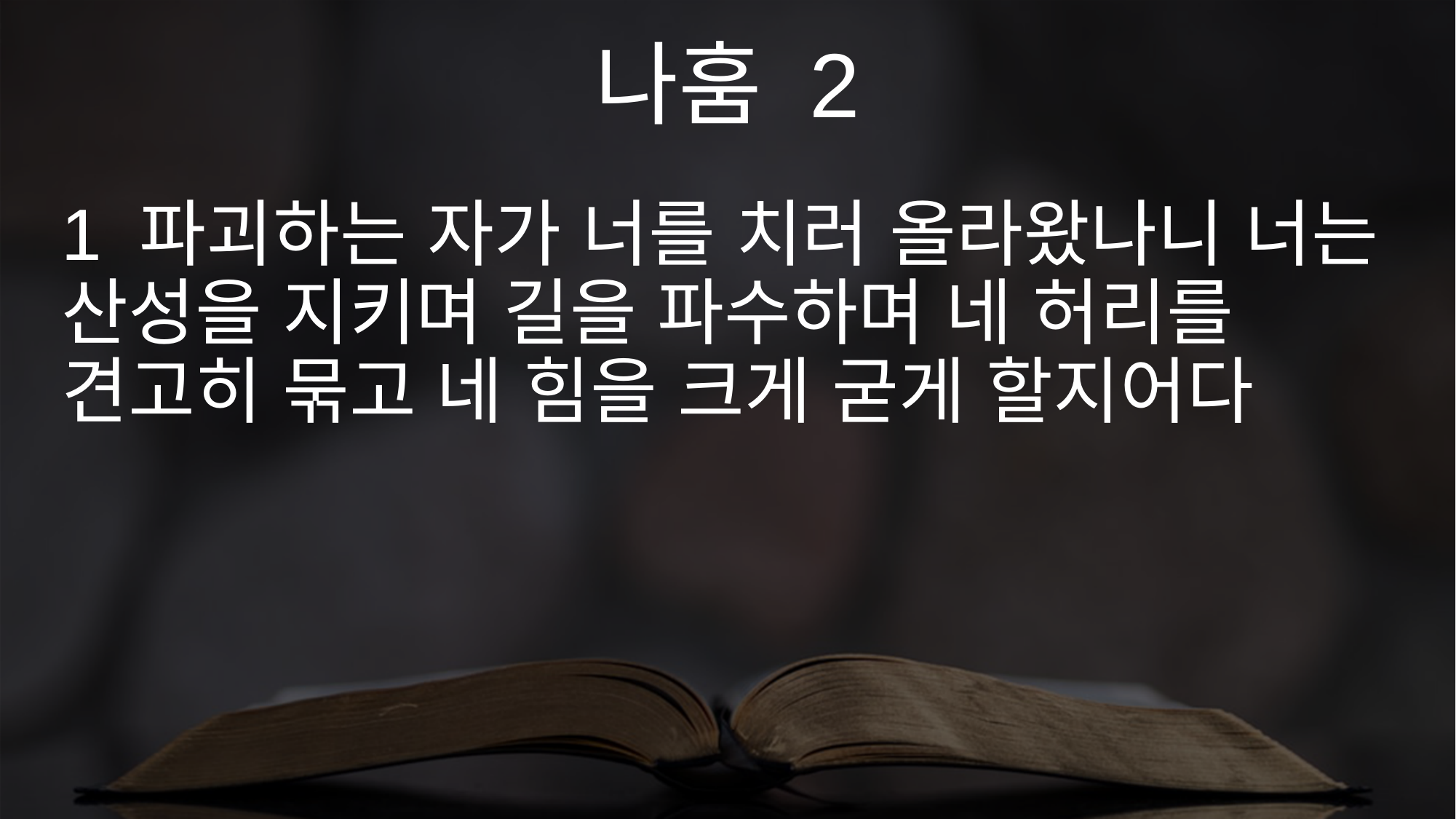

나훔 2
1 파괴하는 자가 너를 치러 올라왔나니 너는 산성을 지키며 길을 파수하며 네 허리를 견고히 묶고 네 힘을 크게 굳게 할지어다